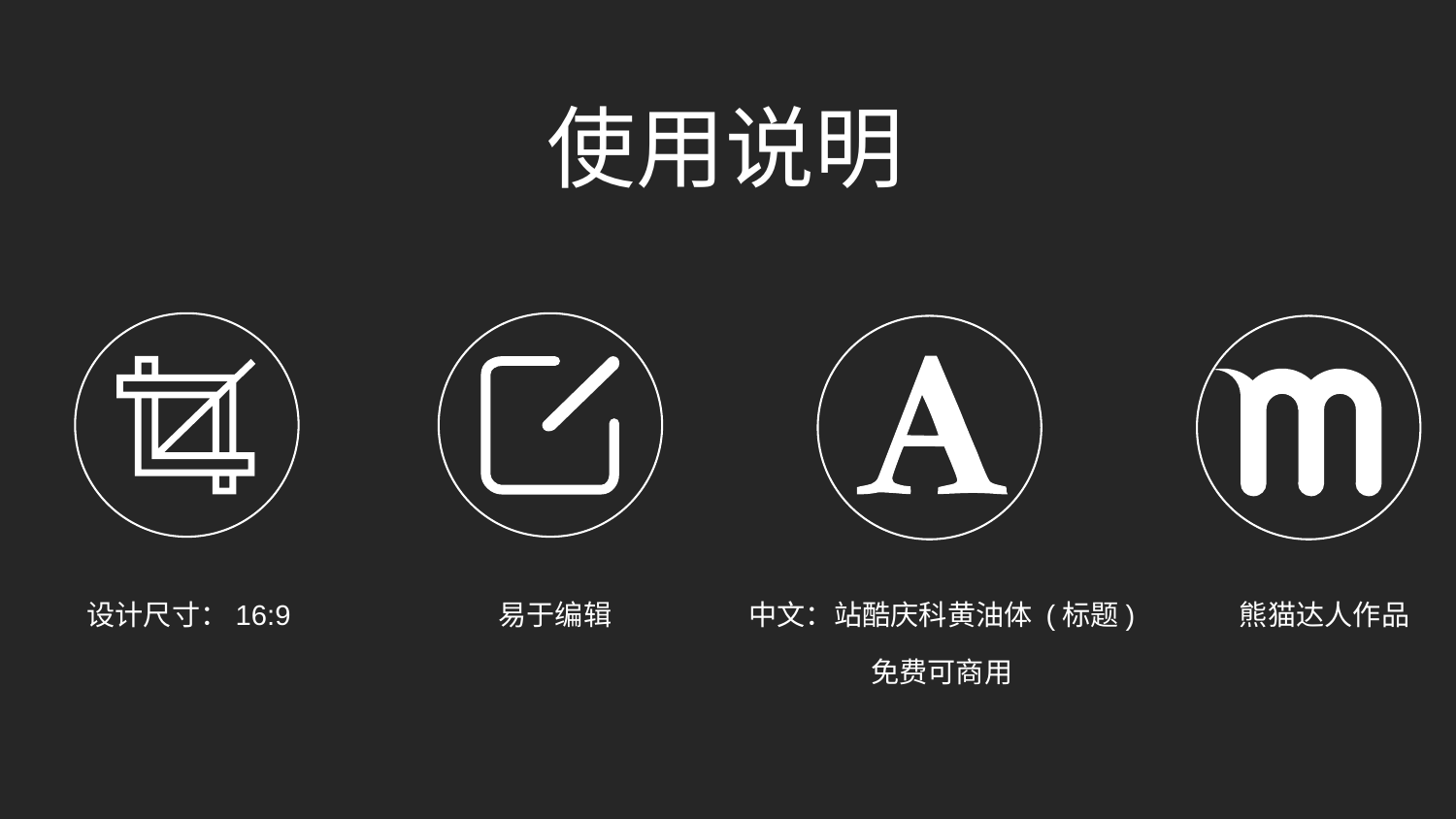

使用说明

易于编辑
中文：站酷庆科黄油体 (标题)
熊猫达人作品
设计尺寸：16:9
免费可商用